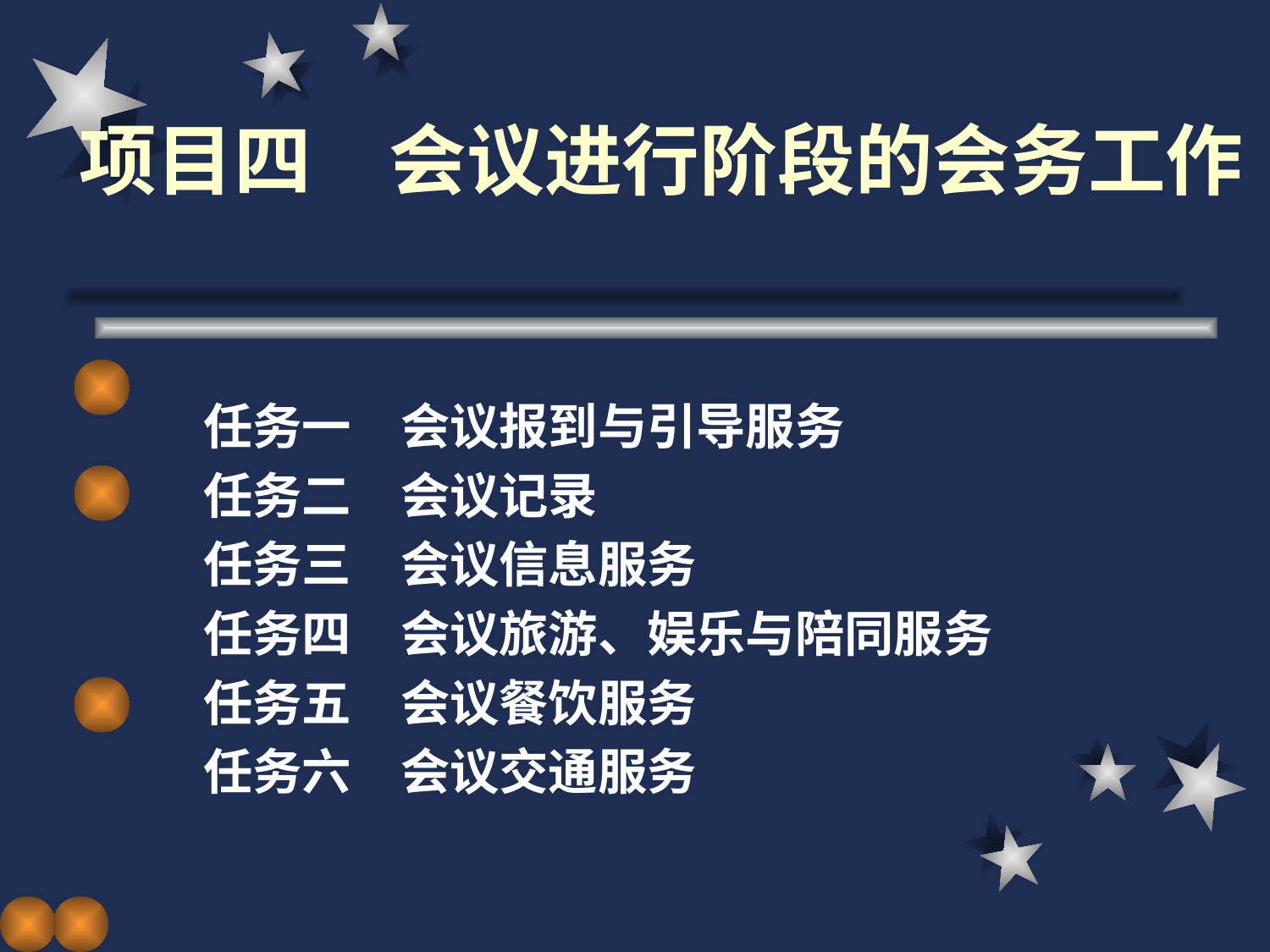

# 项目四　会议进行阶段的会务工作

任务一　会议报到与引导服务
任务二　会议记录
任务三　会议信息服务
任务四　会议旅游、娱乐与陪同服务
任务五　会议餐饮服务
任务六　会议交通服务